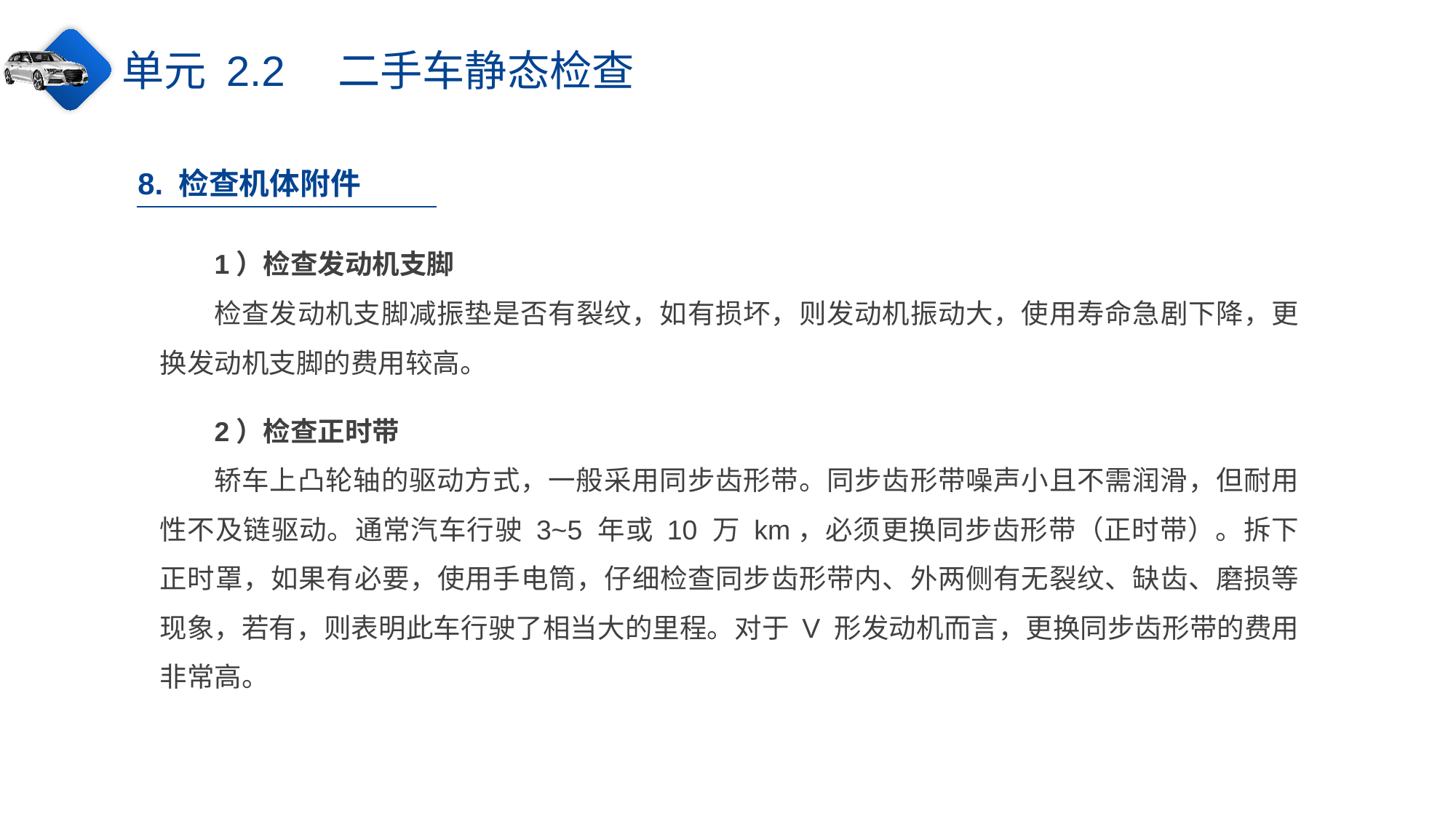

单元 2.2　二手车静态检查
8. 检查机体附件
1）检查发动机支脚
检查发动机支脚减振垫是否有裂纹，如有损坏，则发动机振动大，使用寿命急剧下降，更换发动机支脚的费用较高。
2）检查正时带
轿车上凸轮轴的驱动方式，一般采用同步齿形带。同步齿形带噪声小且不需润滑，但耐用性不及链驱动。通常汽车行驶 3~5 年或 10 万 km，必须更换同步齿形带（正时带）。拆下正时罩，如果有必要，使用手电筒，仔细检查同步齿形带内、外两侧有无裂纹、缺齿、磨损等现象，若有，则表明此车行驶了相当大的里程。对于 V 形发动机而言，更换同步齿形带的费用非常高。